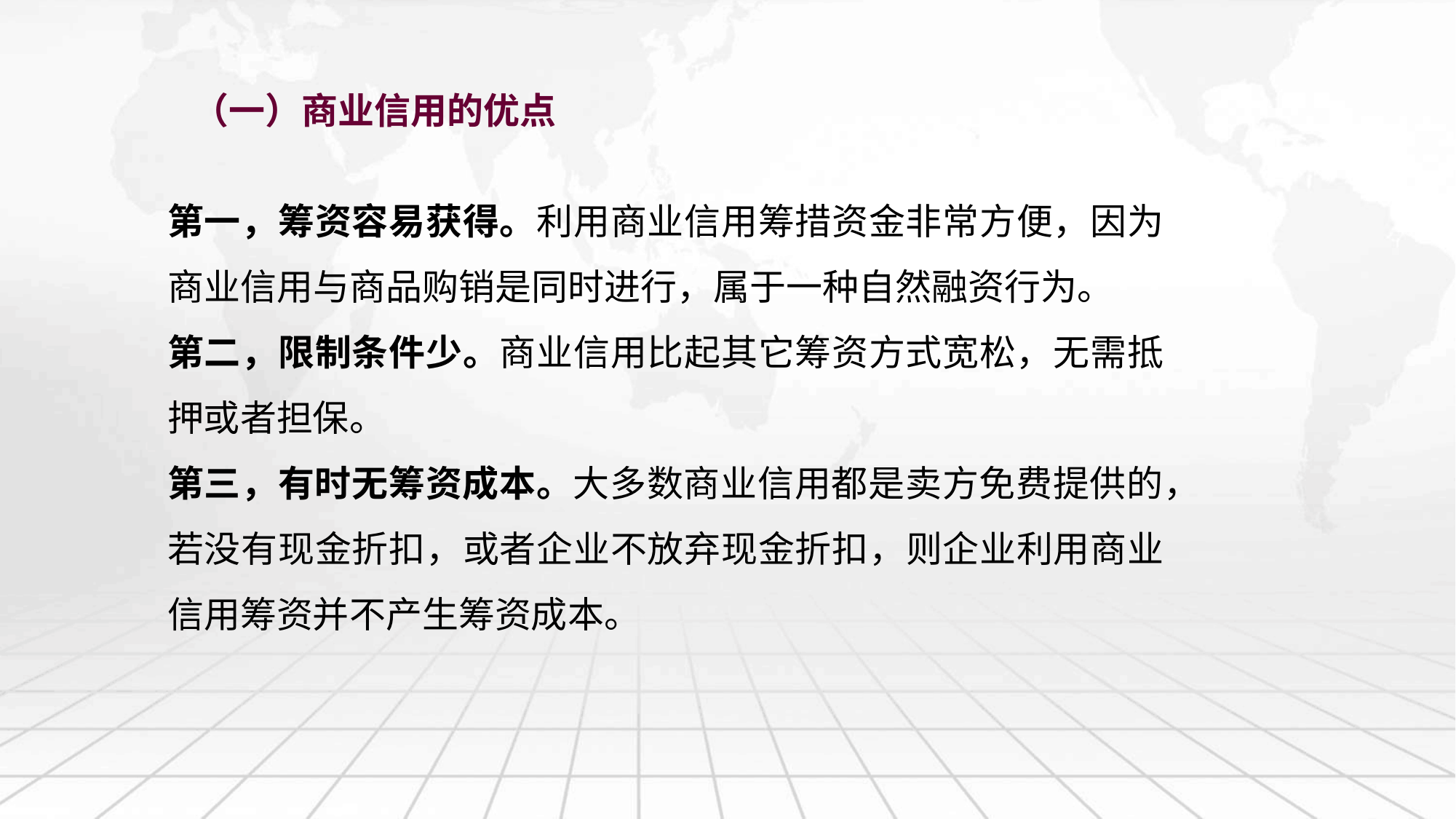

（一）商业信用的优点
第一，筹资容易获得。利用商业信用筹措资金非常方便，因为商业信用与商品购销是同时进行，属于一种自然融资行为。
第二，限制条件少。商业信用比起其它筹资方式宽松，无需抵押或者担保。
第三，有时无筹资成本。大多数商业信用都是卖方免费提供的，若没有现金折扣，或者企业不放弃现金折扣，则企业利用商业信用筹资并不产生筹资成本。